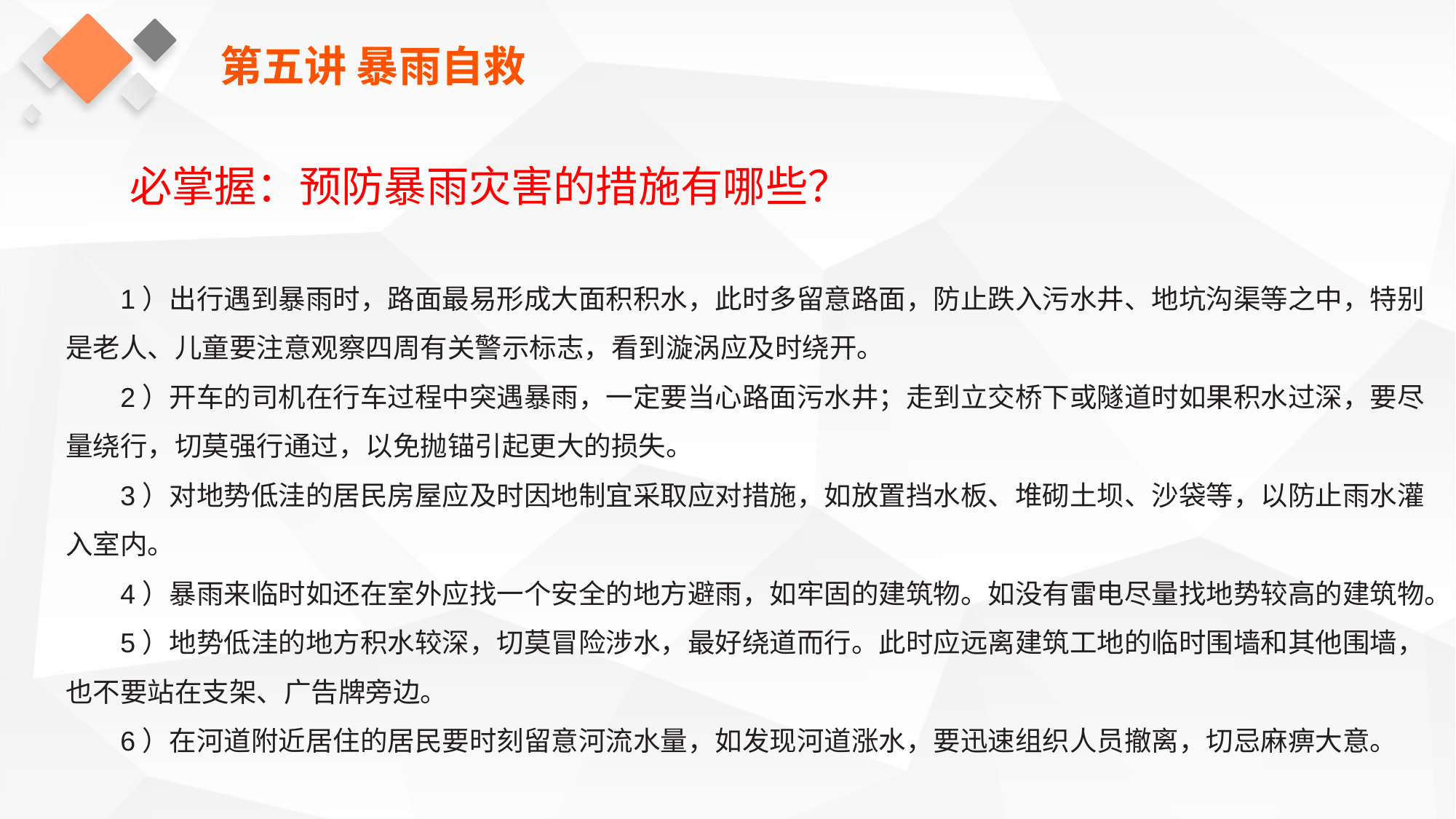

第五讲 暴雨自救
必掌握：预防暴雨灾害的措施有哪些？
1）出行遇到暴雨时，路面最易形成大面积积水，此时多留意路面，防止跌入污水井、地坑沟渠等之中，特别是老人、儿童要注意观察四周有关警示标志，看到漩涡应及时绕开。
2）开车的司机在行车过程中突遇暴雨，一定要当心路面污水井；走到立交桥下或隧道时如果积水过深，要尽量绕行，切莫强行通过，以免抛锚引起更大的损失。
3）对地势低洼的居民房屋应及时因地制宜采取应对措施，如放置挡水板、堆砌土坝、沙袋等，以防止雨水灌入室内。
4）暴雨来临时如还在室外应找一个安全的地方避雨，如牢固的建筑物。如没有雷电尽量找地势较高的建筑物。
5）地势低洼的地方积水较深，切莫冒险涉水，最好绕道而行。此时应远离建筑工地的临时围墙和其他围墙，也不要站在支架、广告牌旁边。
6）在河道附近居住的居民要时刻留意河流水量，如发现河道涨水，要迅速组织人员撤离，切忌麻痹大意。